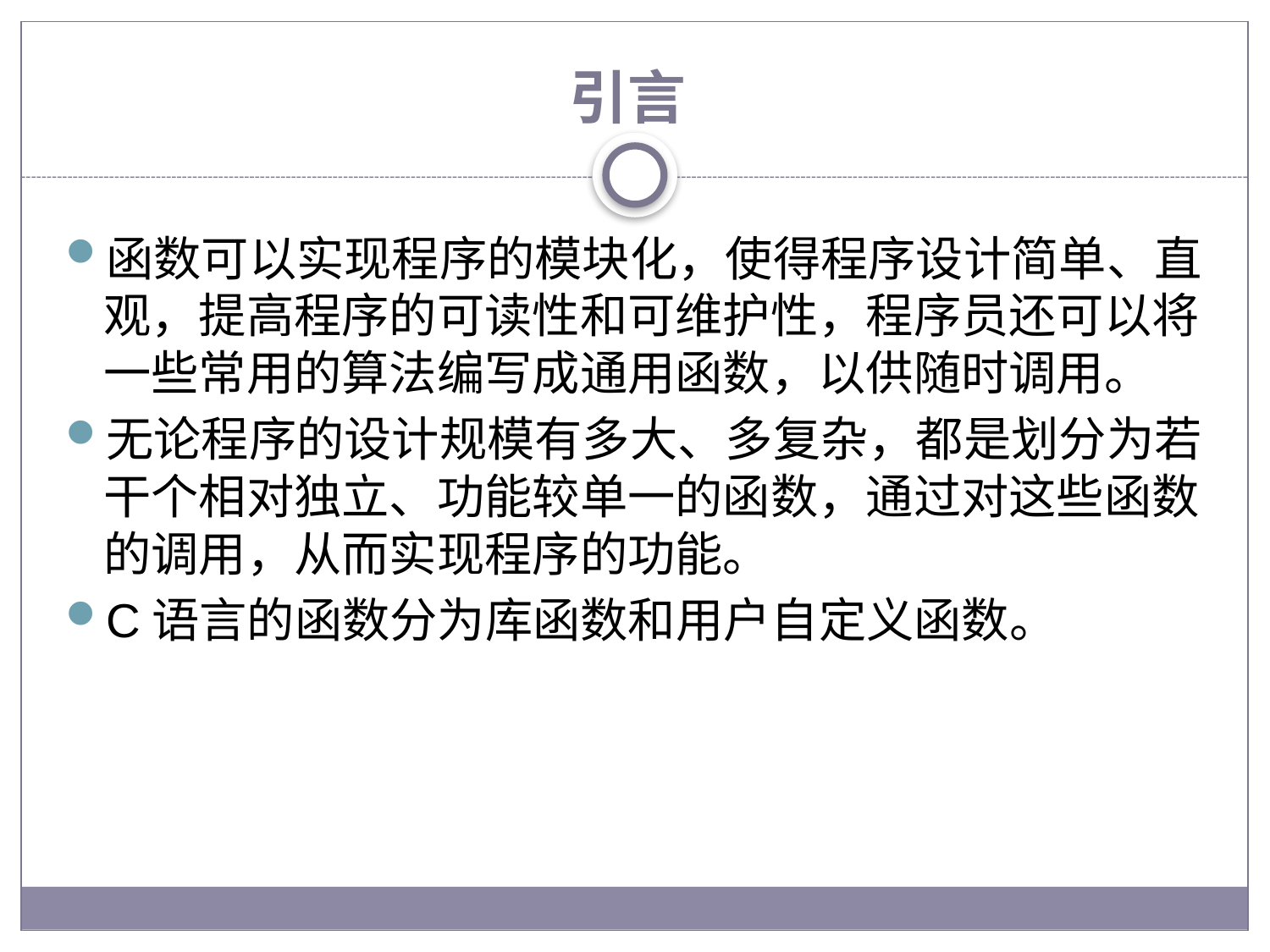

# 引言
函数可以实现程序的模块化，使得程序设计简单、直观，提高程序的可读性和可维护性，程序员还可以将一些常用的算法编写成通用函数，以供随时调用。
无论程序的设计规模有多大、多复杂，都是划分为若干个相对独立、功能较单一的函数，通过对这些函数的调用，从而实现程序的功能。
C语言的函数分为库函数和用户自定义函数。